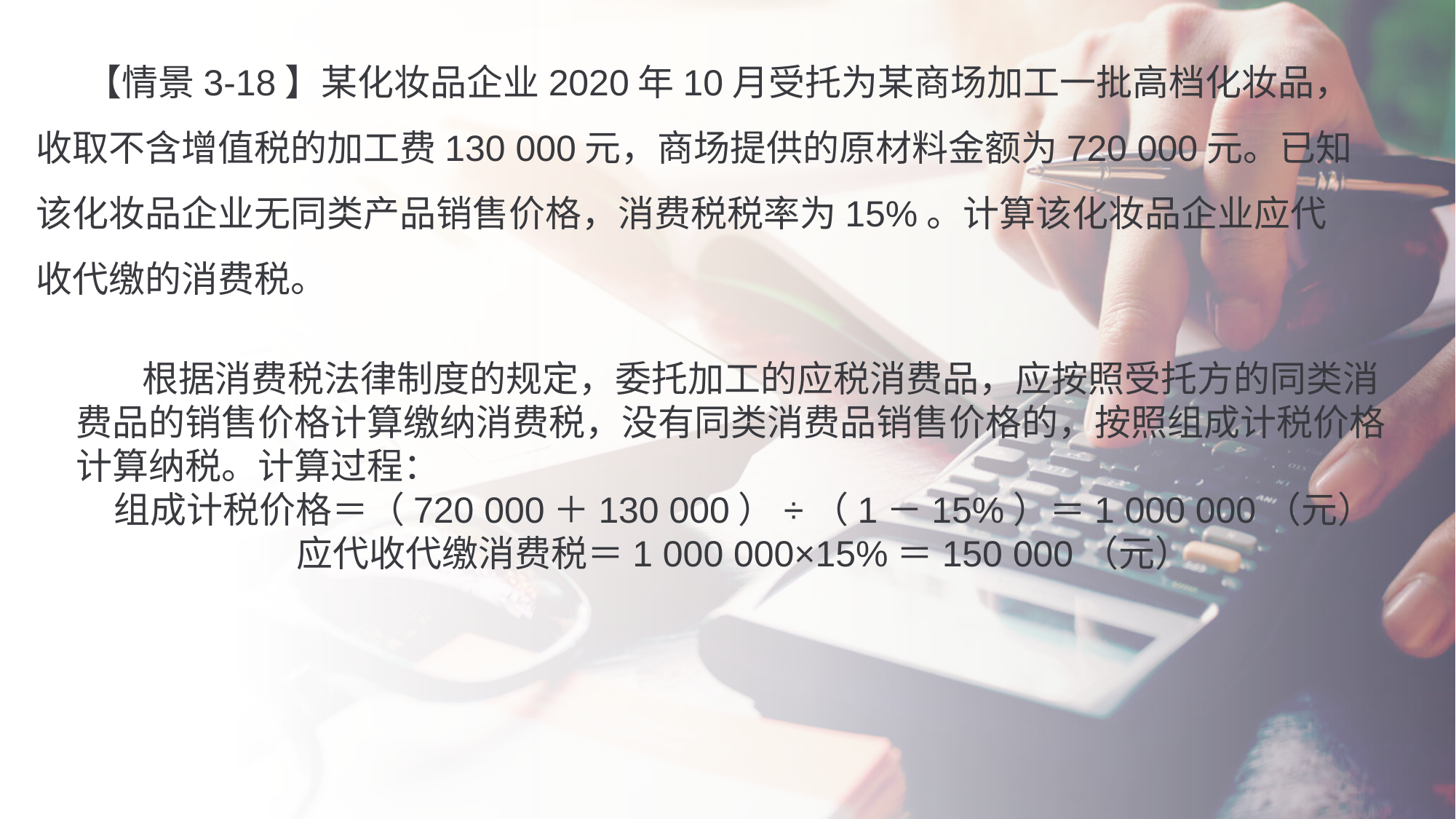

【情景3-18】某化妆品企业2020年10月受托为某商场加工一批高档化妆品，收取不含增值税的加工费130 000元，商场提供的原材料金额为720 000元。已知该化妆品企业无同类产品销售价格，消费税税率为15%。计算该化妆品企业应代收代缴的消费税。
       根据消费税法律制度的规定，委托加工的应税消费品，应按照受托方的同类消费品的销售价格计算缴纳消费税，没有同类消费品销售价格的，按照组成计税价格计算纳税。计算过程：
组成计税价格＝（720 000＋130 000）÷（1－15%）＝1 000 000（元）
应代收代缴消费税＝1 000 000×15%＝150 000（元）